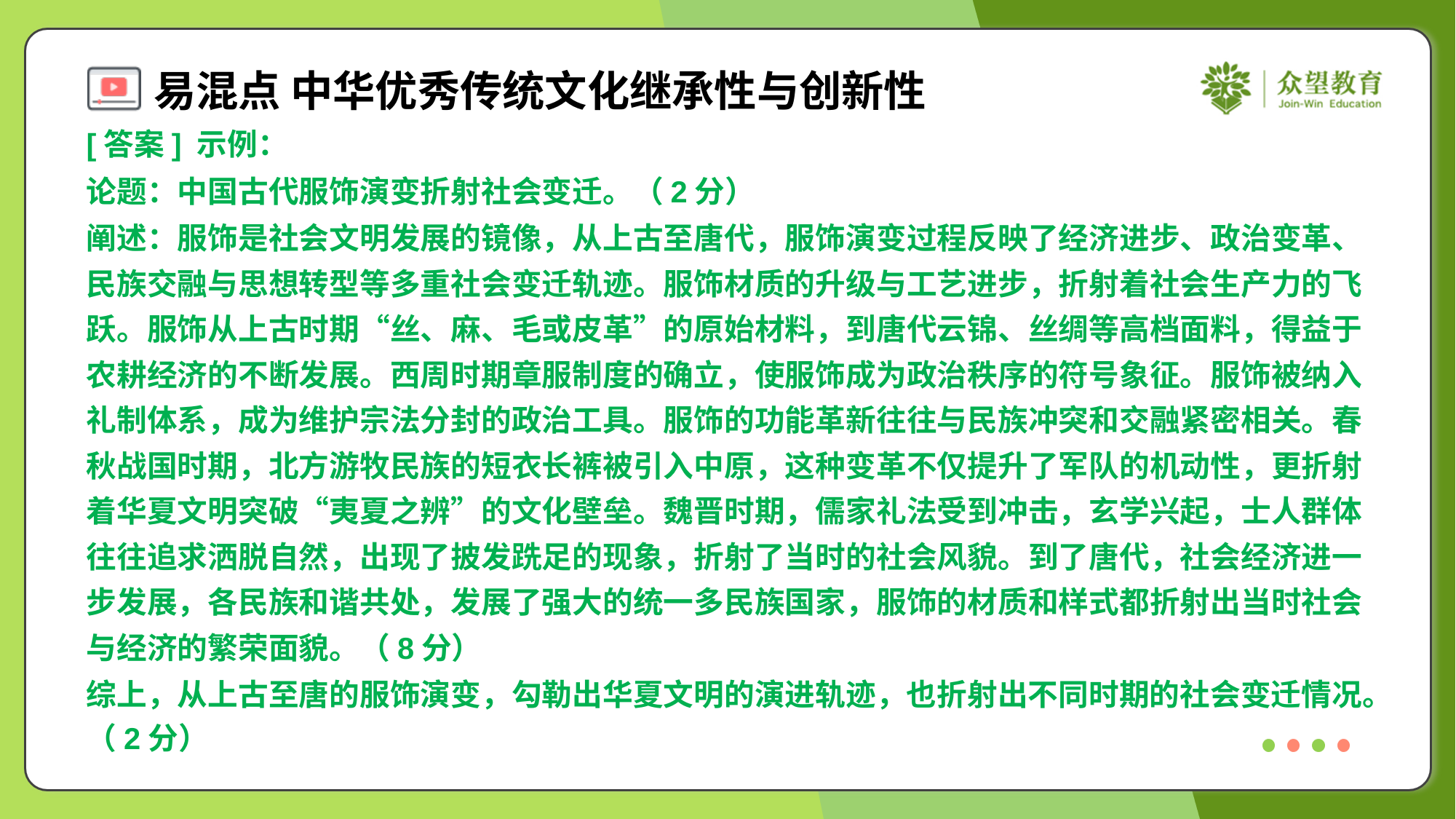

[答案] 示例：
论题：中国古代服饰演变折射社会变迁。（2分）
阐述：服饰是社会文明发展的镜像，从上古至唐代，服饰演变过程反映了经济进步、政治变革、
民族交融与思想转型等多重社会变迁轨迹。服饰材质的升级与工艺进步，折射着社会生产力的飞
跃。服饰从上古时期“丝、麻、毛或皮革”的原始材料，到唐代云锦、丝绸等高档面料，得益于
农耕经济的不断发展。西周时期章服制度的确立，使服饰成为政治秩序的符号象征。服饰被纳入
礼制体系，成为维护宗法分封的政治工具。服饰的功能革新往往与民族冲突和交融紧密相关。春
秋战国时期，北方游牧民族的短衣长裤被引入中原，这种变革不仅提升了军队的机动性，更折射
着华夏文明突破“夷夏之辨”的文化壁垒。魏晋时期，儒家礼法受到冲击，玄学兴起，士人群体
往往追求洒脱自然，出现了披发跣足的现象，折射了当时的社会风貌。到了唐代，社会经济进一
步发展，各民族和谐共处，发展了强大的统一多民族国家，服饰的材质和样式都折射出当时社会
与经济的繁荣面貌。（8分）
综上，从上古至唐的服饰演变，勾勒出华夏文明的演进轨迹，也折射出不同时期的社会变迁情况。
（2分）